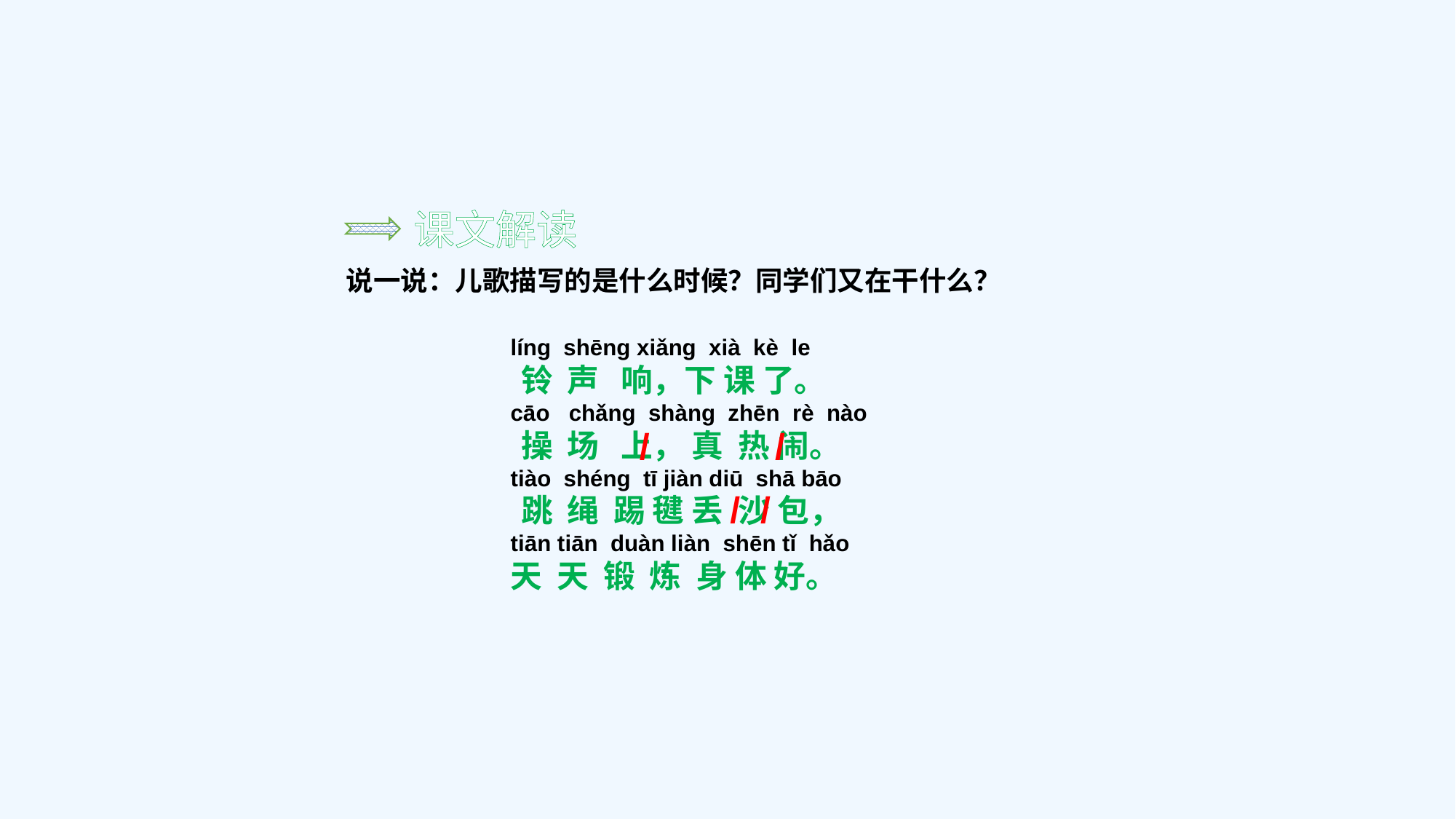

课文解读

说一说：儿歌描写的是什么时候？同学们又在干什么？
líng  shēng xiǎng  xià  kè  le
 铃  声   响，下 课 了。
cāo   chǎng  shàng  zhēn  rè  nào
 操  场   上， 真  热 闹。
tiào  shéng  tī jiàn diū  shā bāo
 跳  绳  踢 毽 丢  沙 包，
tiān tiān  duàn liàn  shēn tǐ  hǎo
天  天  锻  炼  身 体 好。
/
/
/  /